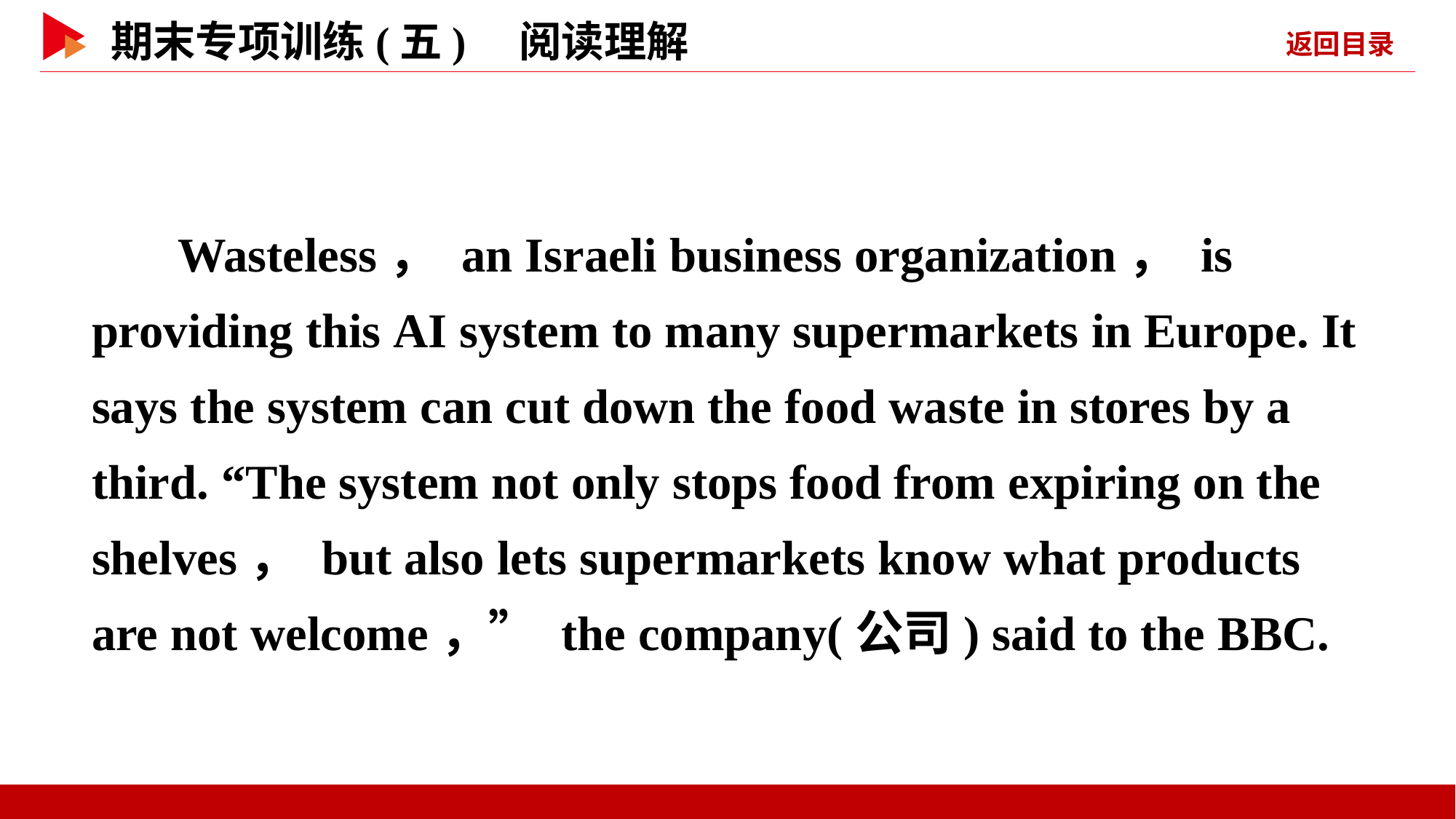

Wasteless， an Israeli business organization， is providing this AI system to many supermarkets in Europe. It says the system can cut down the food waste in stores by a third. “The system not only stops food from expiring on the shelves， but also lets supermarkets know what products are not welcome，” the company(公司) said to the BBC.